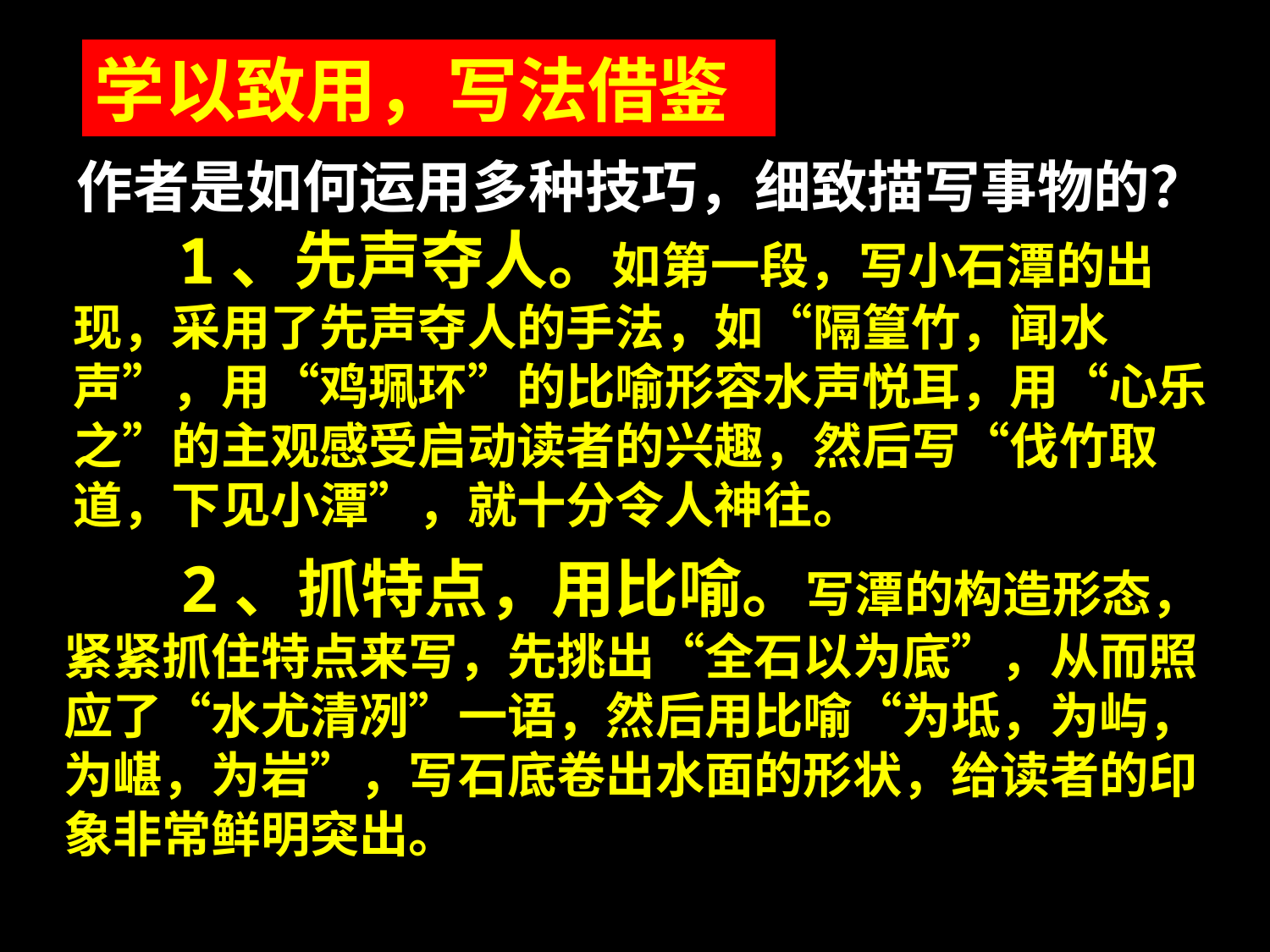

学以致用，写法借鉴
# 作者是如何运用多种技巧，细致描写事物的？
    1、先声夺人。如第一段，写小石潭的出现，采用了先声夺人的手法，如“隔篁竹，闻水声”，用“鸡珮环”的比喻形容水声悦耳，用“心乐之”的主观感受启动读者的兴趣，然后写“伐竹取道，下见小潭”，就十分令人神往。
     2、抓特点，用比喻。写潭的构造形态，紧紧抓住特点来写，先挑出“全石以为底”，从而照应了“水尤清冽”一语，然后用比喻“为坻，为屿，为嵁，为岩”，写石底卷出水面的形状，给读者的印象非常鲜明突出。